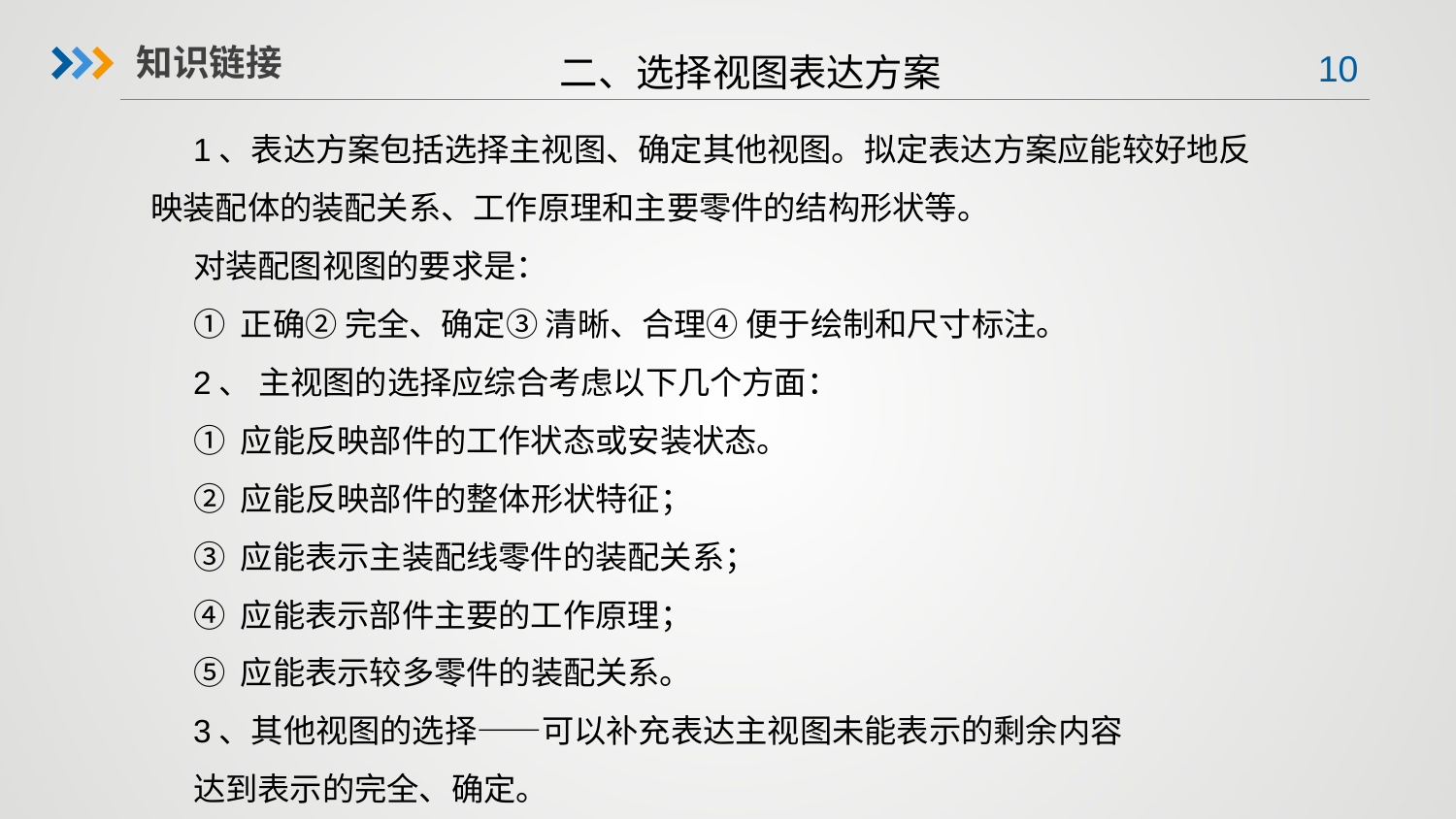

二、选择视图表达方案
知识链接
1、表达方案包括选择主视图、确定其他视图。拟定表达方案应能较好地反映装配体的装配关系、工作原理和主要零件的结构形状等。
对装配图视图的要求是：
① 正确② 完全、确定③ 清晰、合理④ 便于绘制和尺寸标注。
2、 主视图的选择应综合考虑以下几个方面：
① 应能反映部件的工作状态或安装状态。
② 应能反映部件的整体形状特征；
③ 应能表示主装配线零件的装配关系；
④ 应能表示部件主要的工作原理；
⑤ 应能表示较多零件的装配关系。
3、其他视图的选择——可以补充表达主视图未能表示的剩余内容
达到表示的完全、确定。